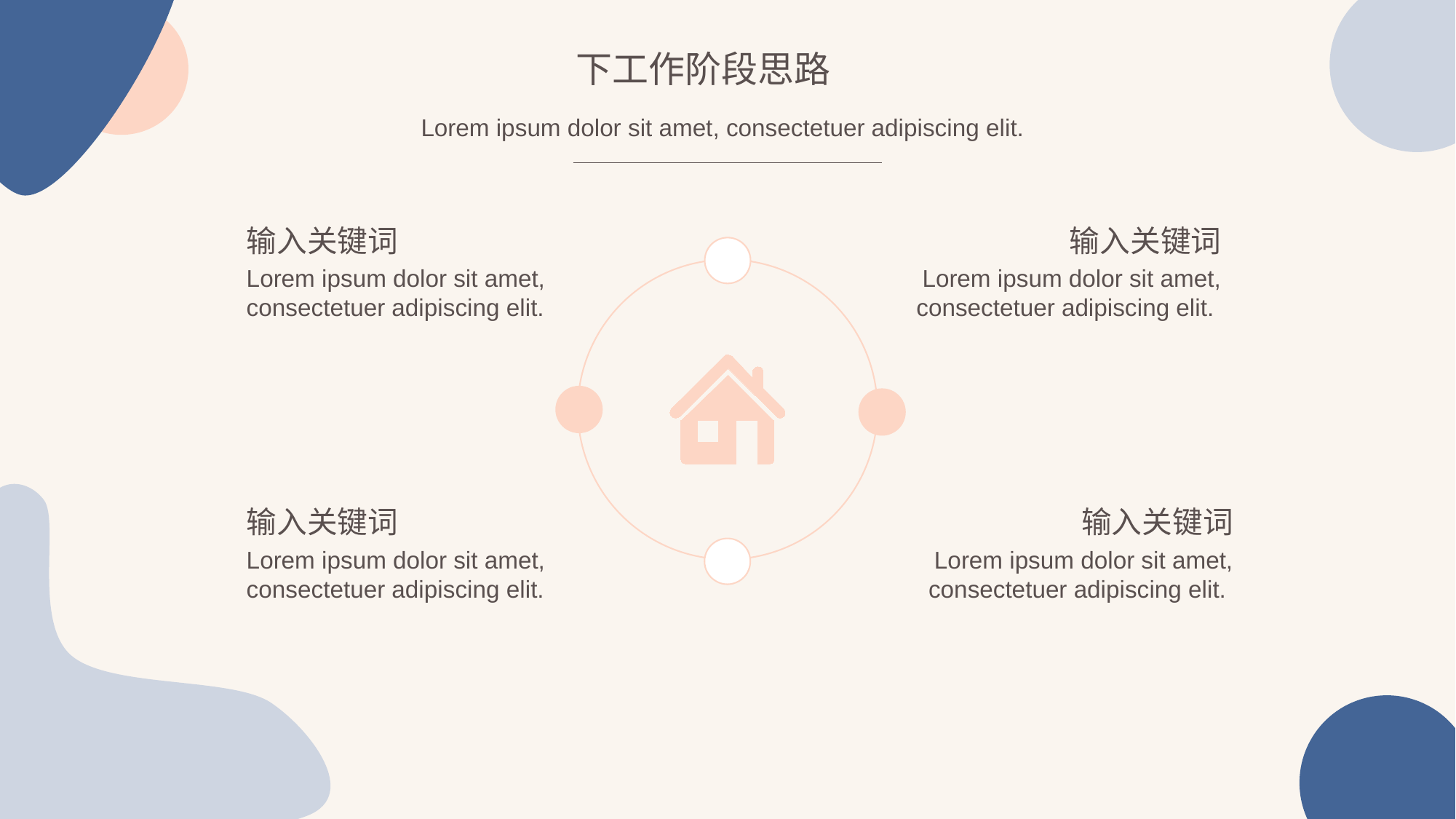

下工作阶段思路
Lorem ipsum dolor sit amet, consectetuer adipiscing elit.
输入关键词
Lorem ipsum dolor sit amet, consectetuer adipiscing elit.
输入关键词
Lorem ipsum dolor sit amet, consectetuer adipiscing elit.

输入关键词
Lorem ipsum dolor sit amet, consectetuer adipiscing elit.
输入关键词
Lorem ipsum dolor sit amet, consectetuer adipiscing elit.